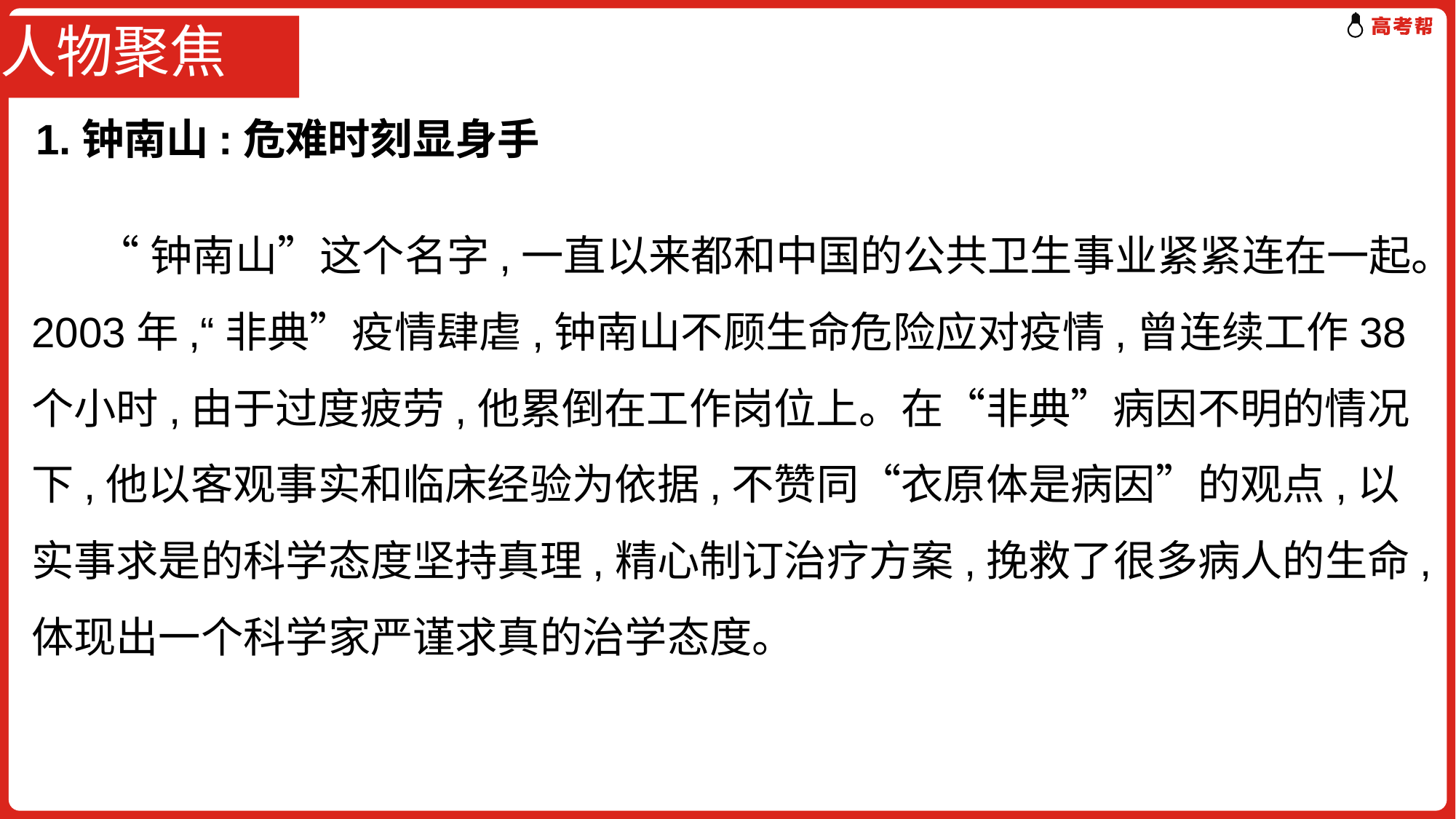

# 人物聚焦
1.钟南山:危难时刻显身手
       “钟南山”这个名字,一直以来都和中国的公共卫生事业紧紧连在一起。2003年,“非典”疫情肆虐,钟南山不顾生命危险应对疫情,曾连续工作38个小时,由于过度疲劳,他累倒在工作岗位上。在“非典”病因不明的情况下,他以客观事实和临床经验为依据,不赞同“衣原体是病因”的观点,以实事求是的科学态度坚持真理,精心制订治疗方案,挽救了很多病人的生命,体现出一个科学家严谨求真的治学态度。